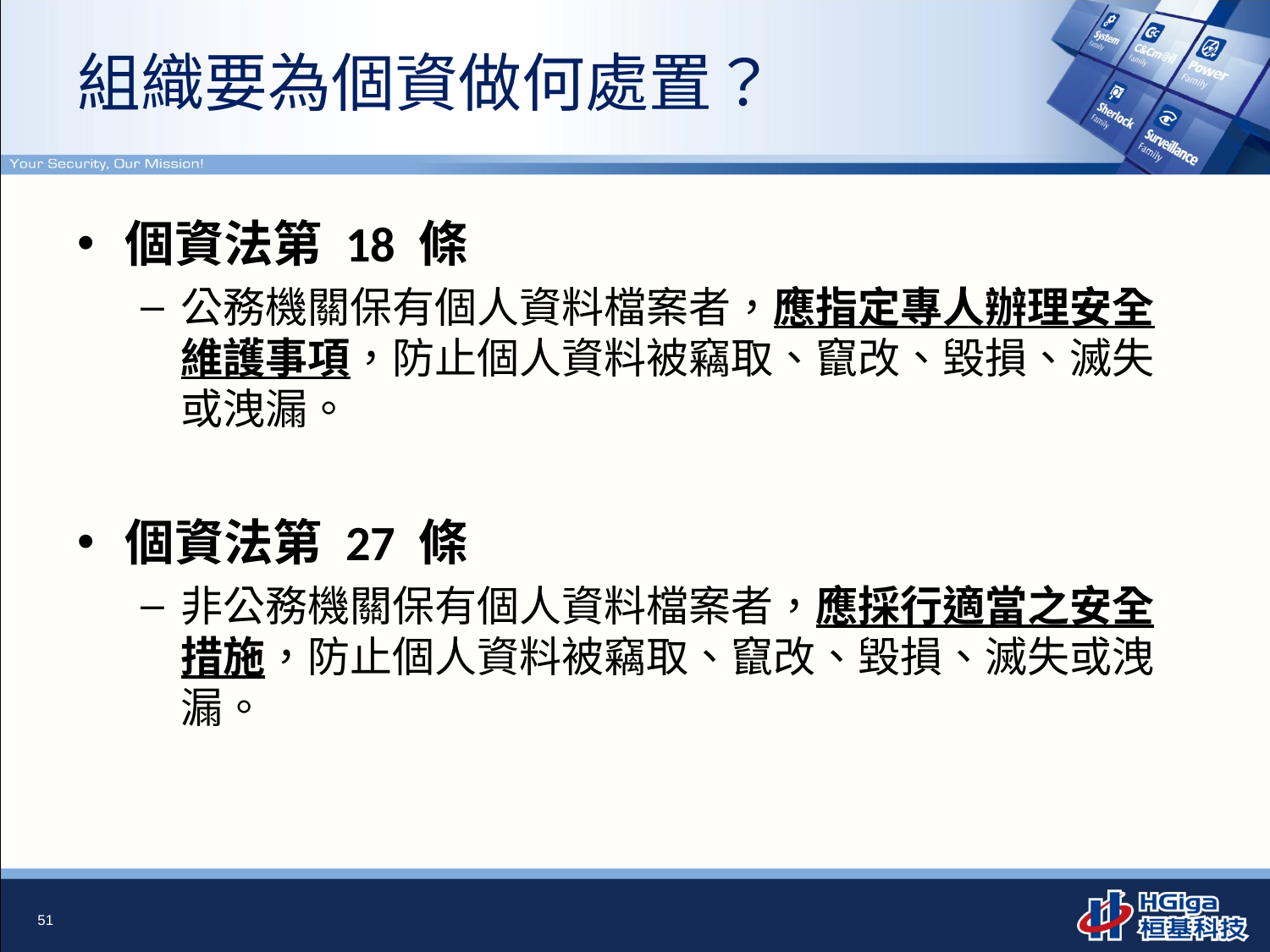

組織要為個資做何處置？
# 個資法第 18 條
公務機關保有個人資料檔案者，應指定專人辦理安全維護事項，防止個人資料被竊取、竄改、毀損、滅失或洩漏。

個資法第 27 條
非公務機關保有個人資料檔案者，應採行適當之安全措施，防止個人資料被竊取、竄改、毀損、滅失或洩漏。

51